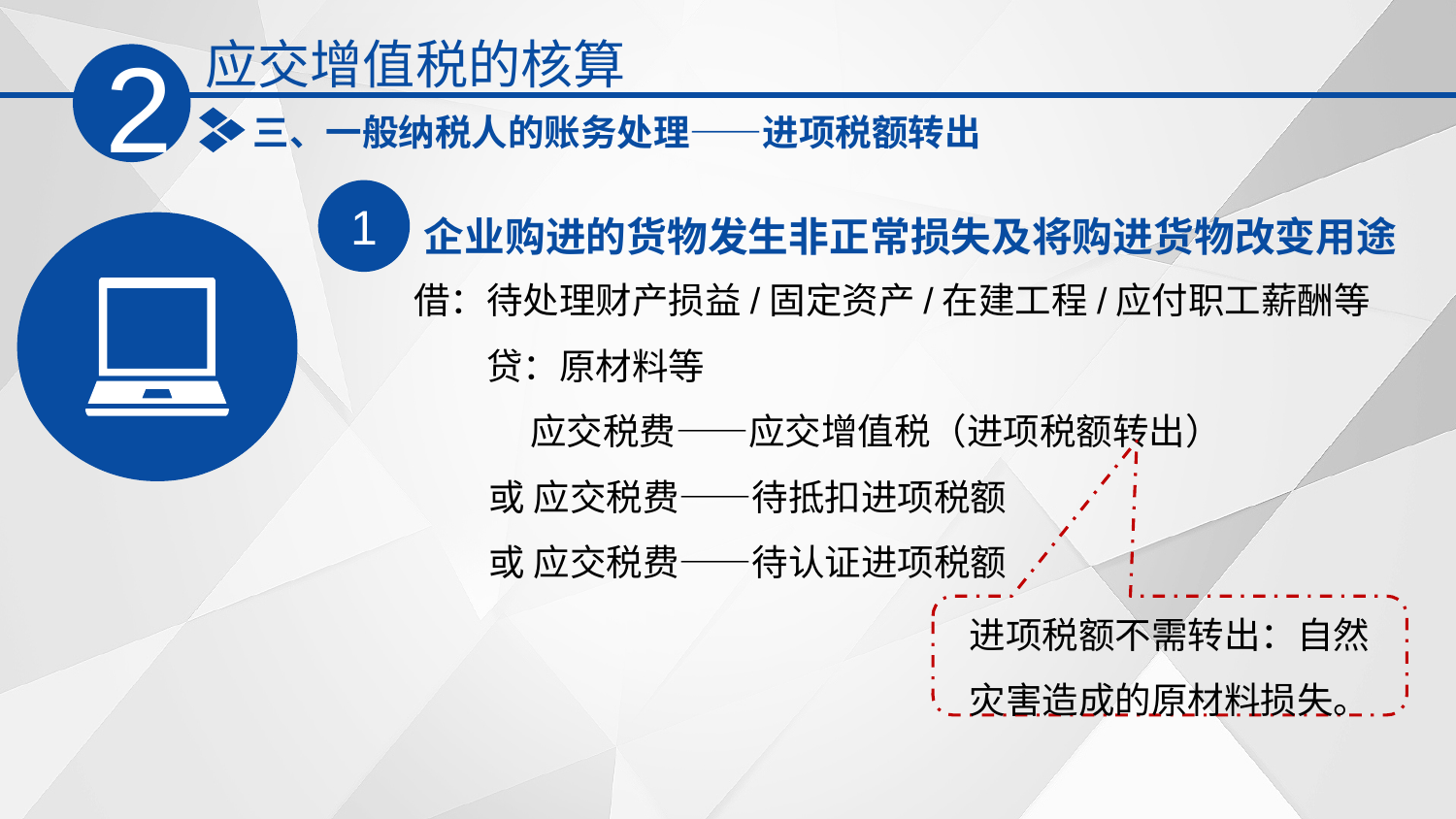

应交增值税的核算
2

三、一般纳税人的账务处理——进项税额转出

1
企业购进的货物发生非正常损失及将购进货物改变用途

借：待处理财产损益‌/固定资产/在建工程‌/应付职工薪酬‌等
　　贷：原材料等
             应交税费——应交增值税（进项税额转出）
        或 应交税费——待抵扣进项税额
        或 应交税费——待认证进项税额
进项税额不需转出：自然灾害造成的原材料损失。